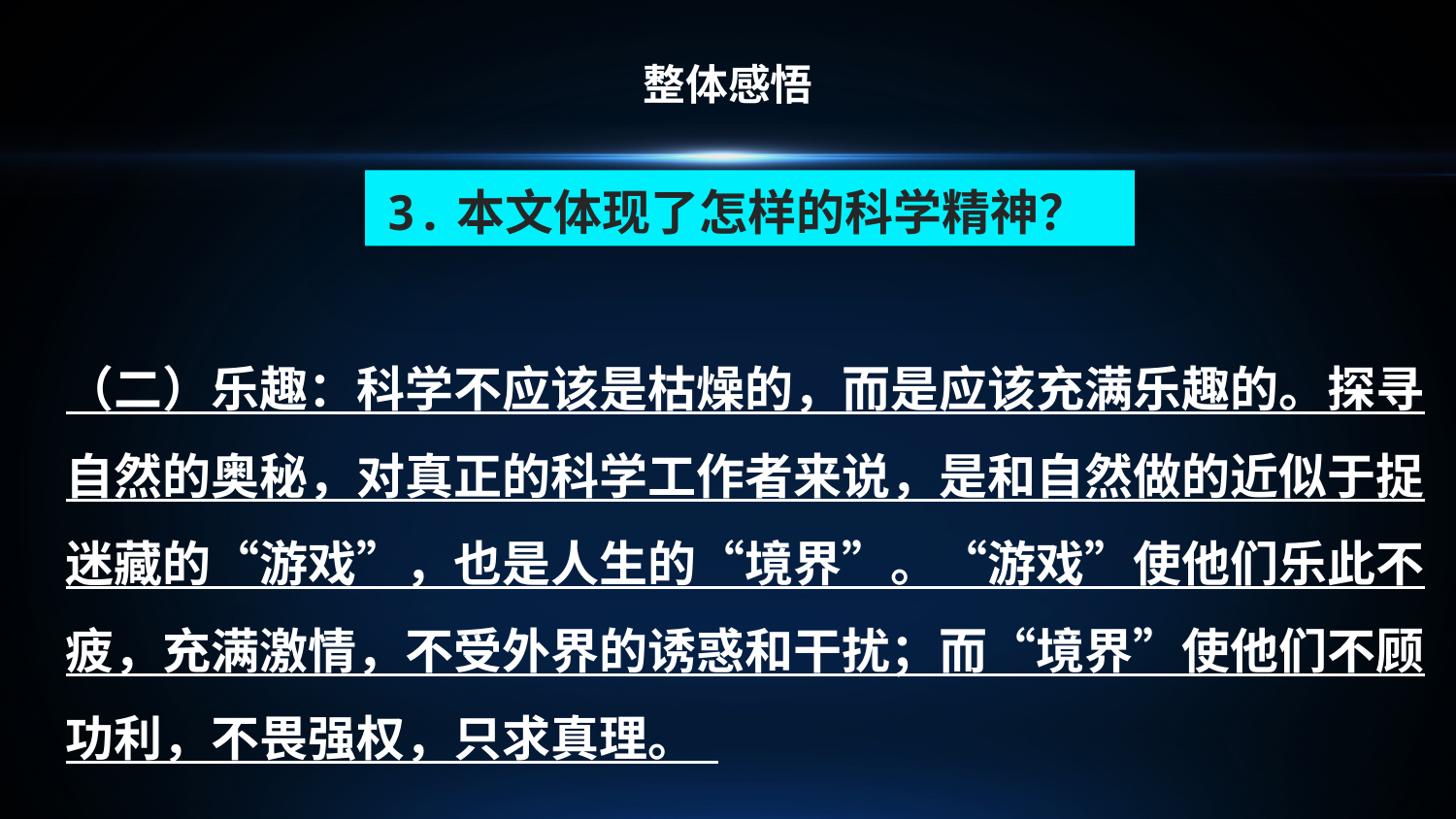

整体感悟
3.本文体现了怎样的科学精神？

（二）乐趣：科学不应该是枯燥的，而是应该充满乐趣的。探寻自然的奥秘，对真正的科学工作者来说，是和自然做的近似于捉迷藏的“游戏”，也是人生的“境界”。“游戏”使他们乐此不疲，充满激情，不受外界的诱惑和干扰；而“境界”使他们不顾功利，不畏强权，只求真理。